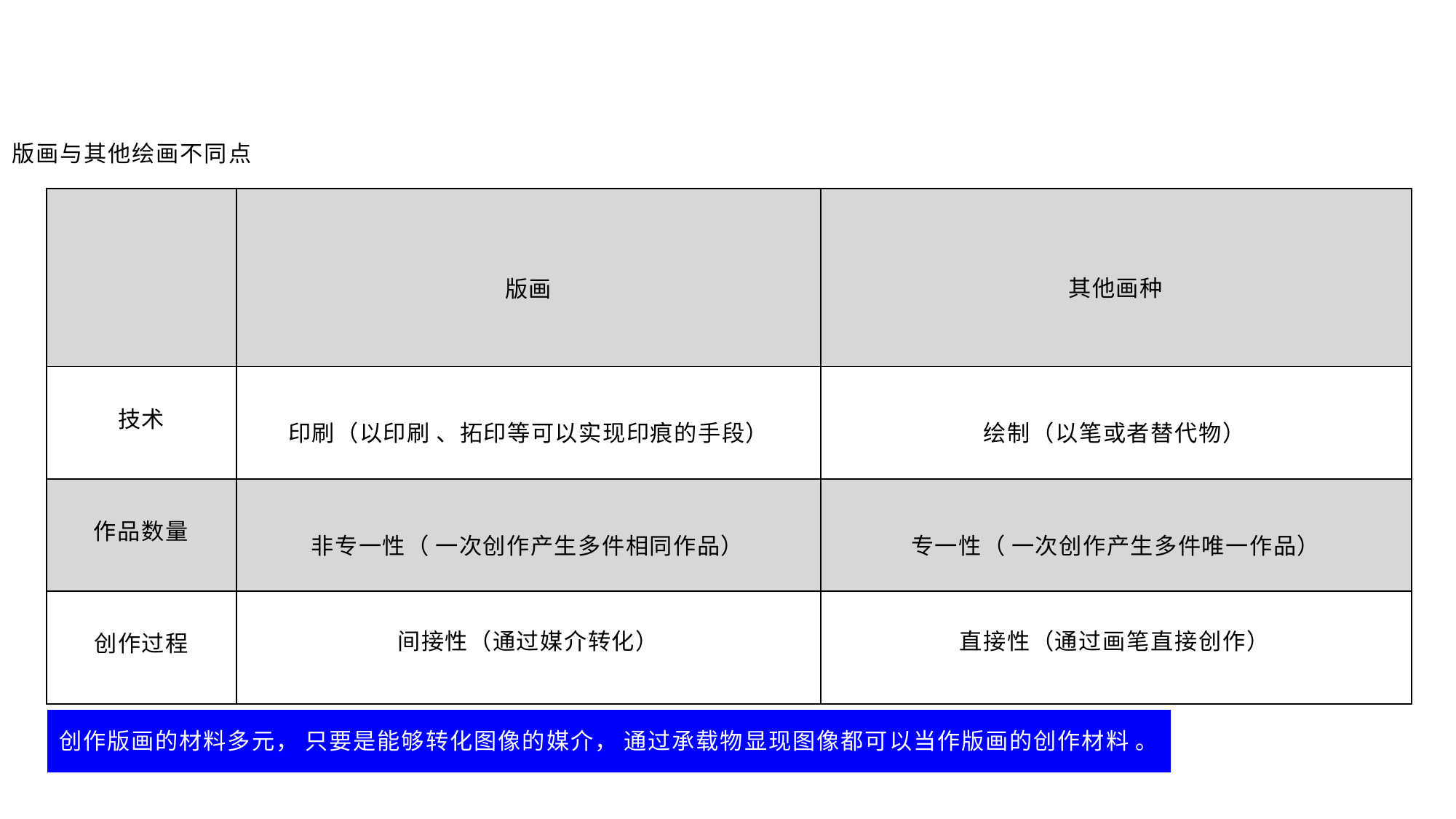

版画与其他绘画不同点
|  | 版画 | 其他画种 |
| --- | --- | --- |
| 技术 | 印刷（以印刷 、拓印等可以实现印痕的手段） | 绘制（以笔或者替代物） |
| 作品数量 | 非专一性（ 一次创作产生多件相同作品） | 专一性（ 一次创作产生多件唯一作品） |
| 创作过程 | 间接性（通过媒介转化） | 直接性（通过画笔直接创作） |

创作版画的材料多元， 只要是能够转化图像的媒介， 通过承载物显现图像都可以当作版画的创作材料 。